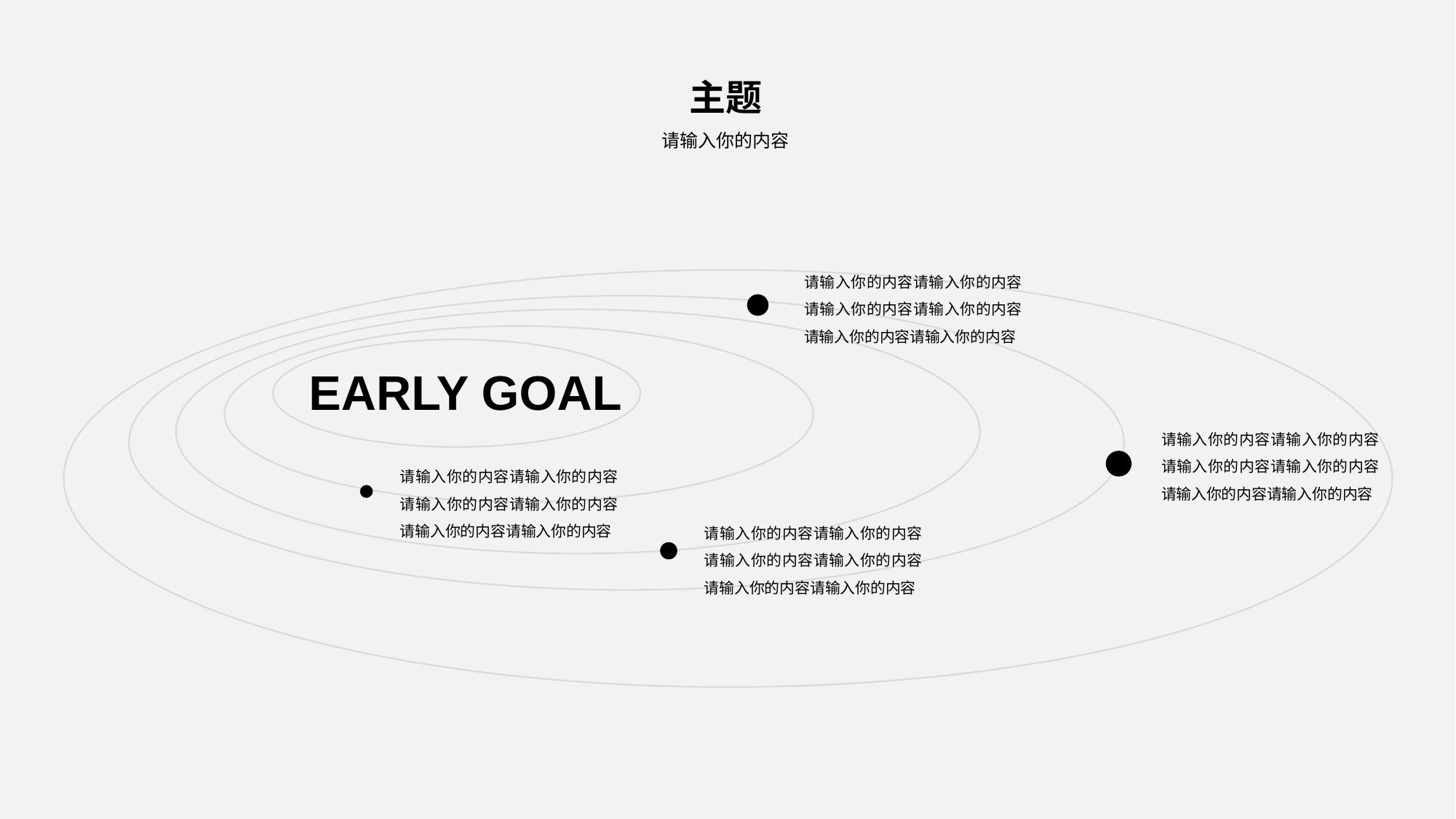

主题
请输入你的内容
请输入你的内容请输入你的内容请输入你的内容请输入你的内容请输入你的内容请输入你的内容

EARLY GOAL

请输入你的内容请输入你的内容请输入你的内容请输入你的内容请输入你的内容请输入你的内容

请输入你的内容请输入你的内容请输入你的内容请输入你的内容请输入你的内容请输入你的内容

请输入你的内容请输入你的内容请输入你的内容请输入你的内容请输入你的内容请输入你的内容